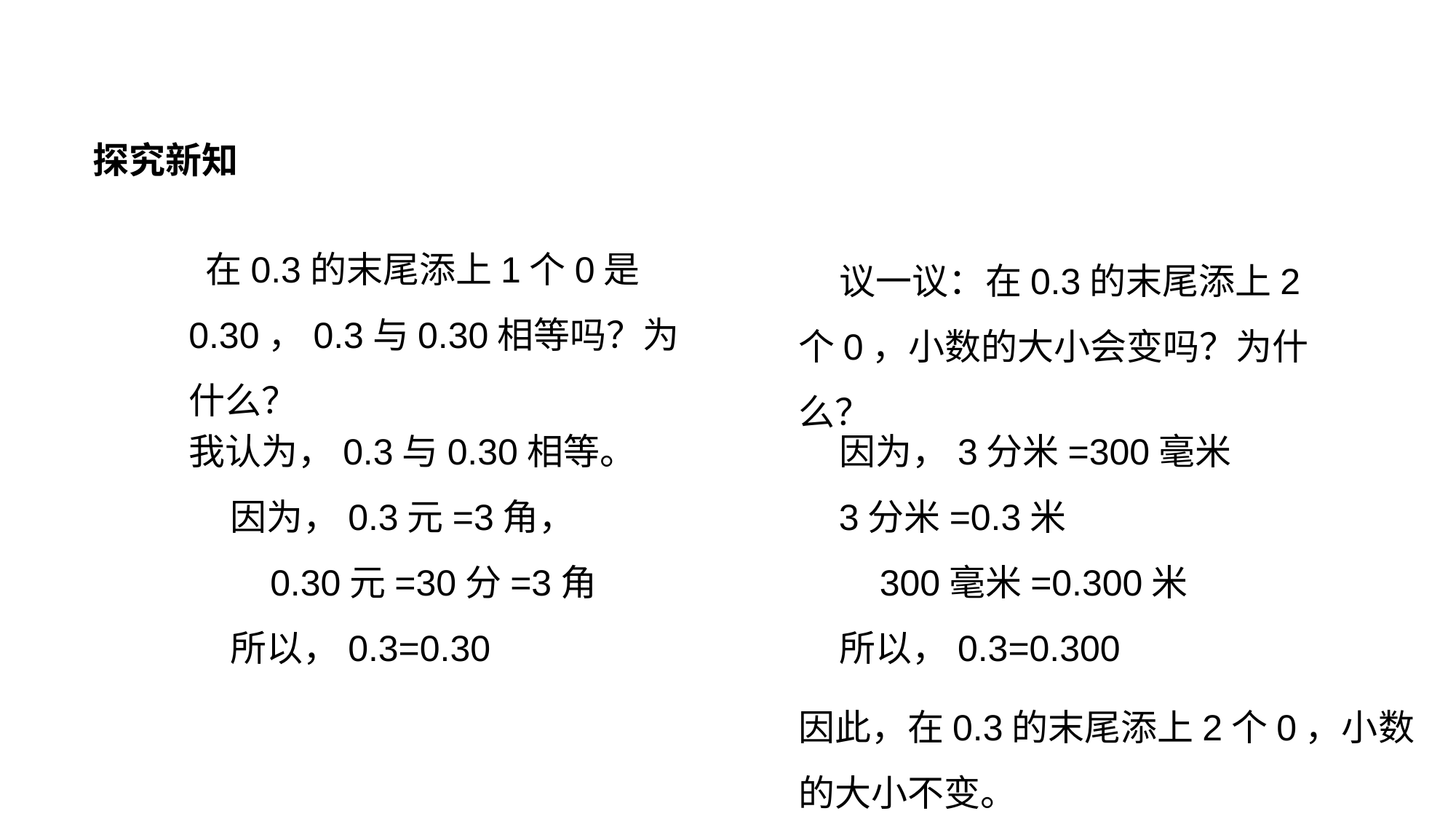

探究新知
 在0.3的末尾添上1个0是0.30，0.3与0.30相等吗？为什么？
    议一议：在0.3的末尾添上2个0，小数的大小会变吗？为什么？
    因为，3分米=300毫米
    3分米=0.3米
        300毫米=0.300米
    所以，0.3=0.300
我认为，0.3与0.30相等。
    因为，0.3元=3角，
        0.30元=30分=3角
    所以，0.3=0.30
因此，在0.3的末尾添上2个0，小数的大小不变。